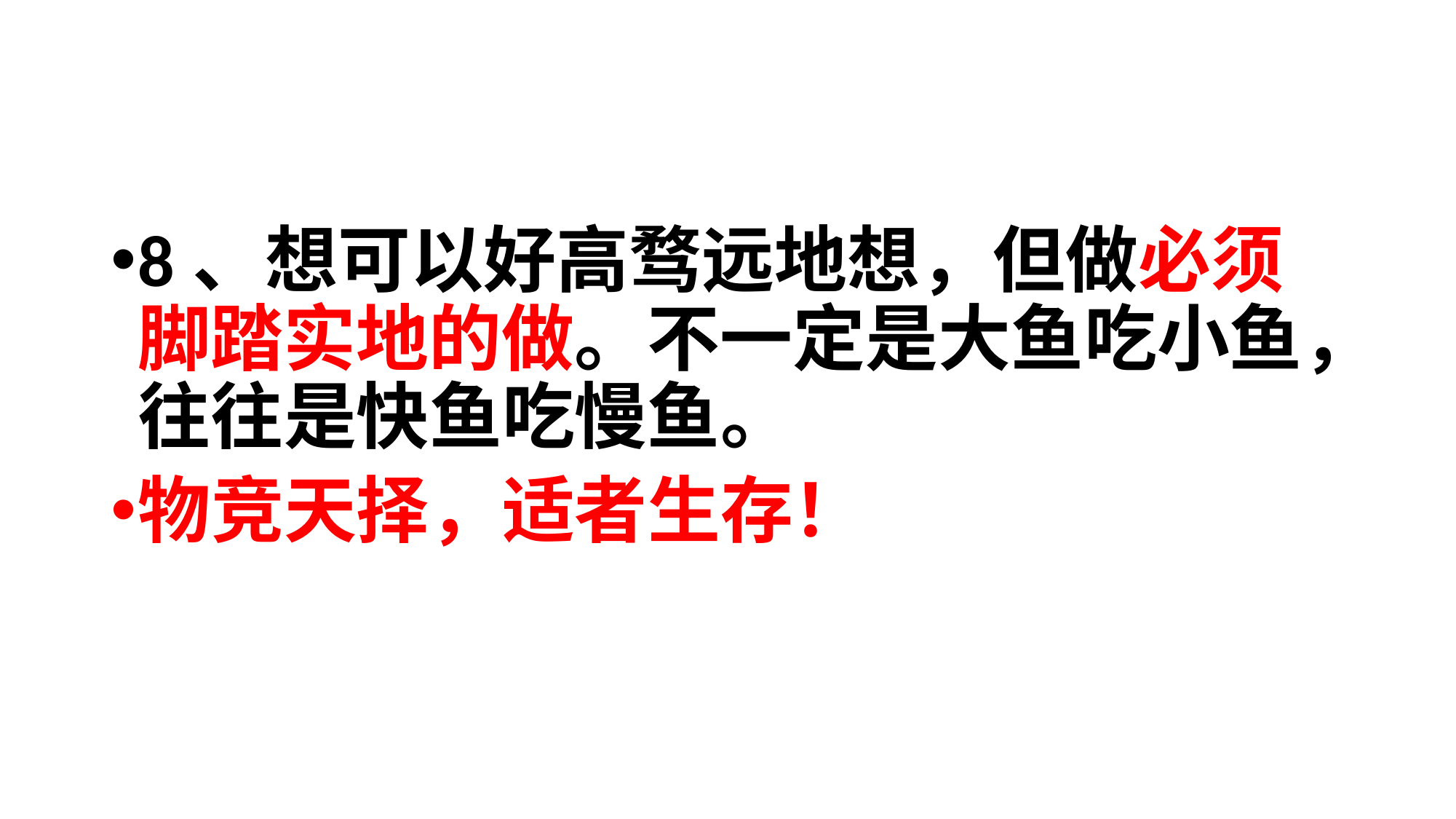

#
8、想可以好高骛远地想，但做必须脚踏实地的做。不一定是大鱼吃小鱼，往往是快鱼吃慢鱼。
物竞天择，适者生存！